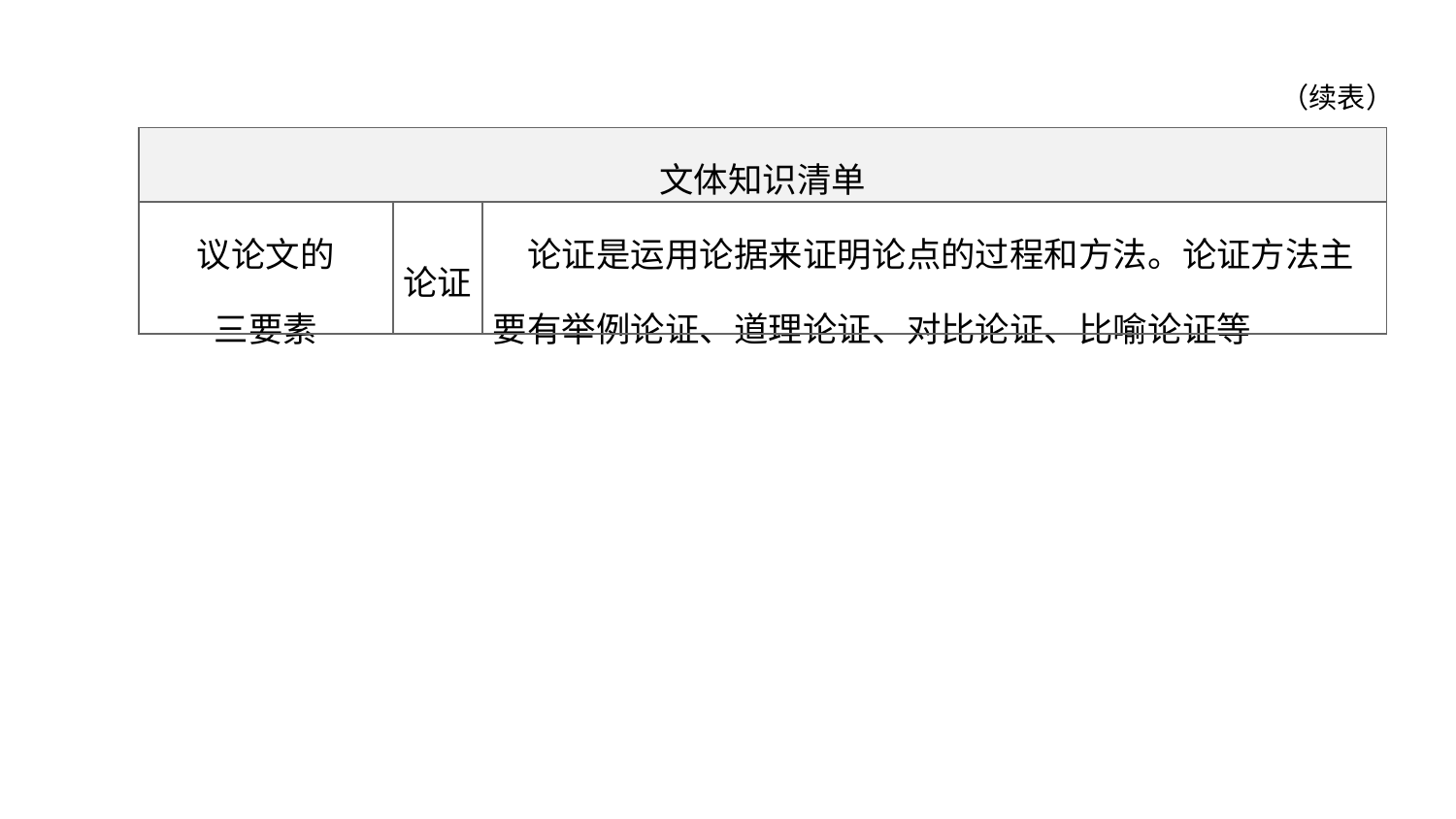

（续表）
| 文体知识清单 |  |  |
| --- | --- | --- |
| 议论文的 三要素 | 论证 | 论证是运用论据来证明论点的过程和方法。论证方法主要有举例论证、道理论证、对比论证、比喻论证等 |